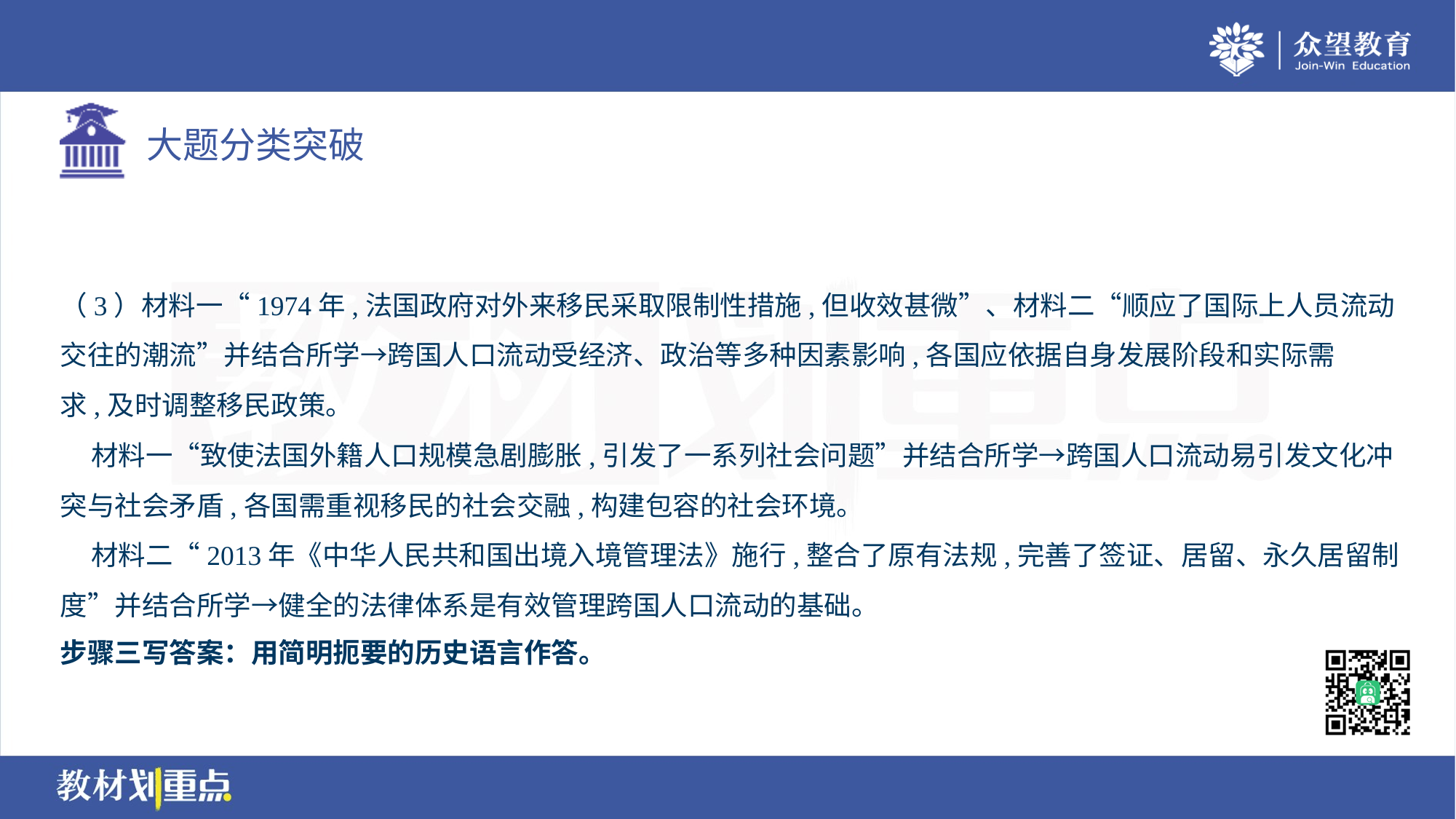

（3）材料一“1974年,法国政府对外来移民采取限制性措施,但收效甚微”、材料二“顺应了国际上人员流动
交往的潮流”并结合所学→跨国人口流动受经济、政治等多种因素影响,各国应依据自身发展阶段和实际需
求,及时调整移民政策。
    材料一“致使法国外籍人口规模急剧膨胀,引发了一系列社会问题”并结合所学→跨国人口流动易引发文化冲
突与社会矛盾,各国需重视移民的社会交融,构建包容的社会环境。
    材料二“2013年《中华人民共和国出境入境管理法》施行,整合了原有法规,完善了签证、居留、永久居留制
度”并结合所学→健全的法律体系是有效管理跨国人口流动的基础。
步骤三写答案：用简明扼要的历史语言作答。